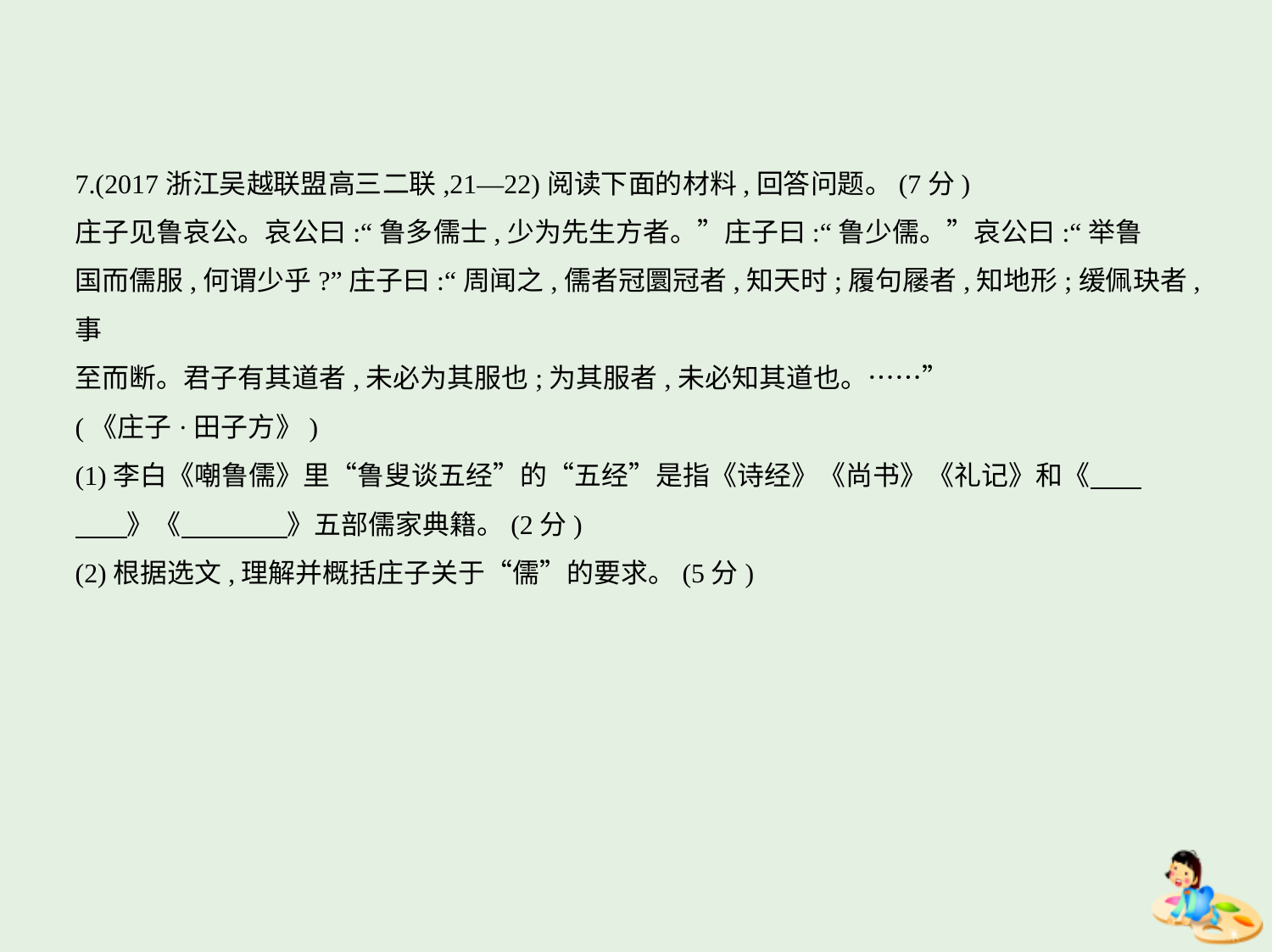

7.(2017浙江吴越联盟高三二联,21—22)阅读下面的材料,回答问题。(7分)
庄子见鲁哀公。哀公曰:“鲁多儒士,少为先生方者。”庄子曰:“鲁少儒。”哀公曰:“举鲁
国而儒服,何谓少乎?”庄子曰:“周闻之,儒者冠圜冠者,知天时;履句屦者,知地形;缓佩玦者,事
至而断。君子有其道者,未必为其服也;为其服者,未必知其道也。……”
(《庄子·田子方》)
(1)李白《嘲鲁儒》里“鲁叟谈五经”的“五经”是指《诗经》《尚书》《礼记》和《　    
　    》《　　　    》五部儒家典籍。(2分)
(2)根据选文,理解并概括庄子关于“儒”的要求。(5分)